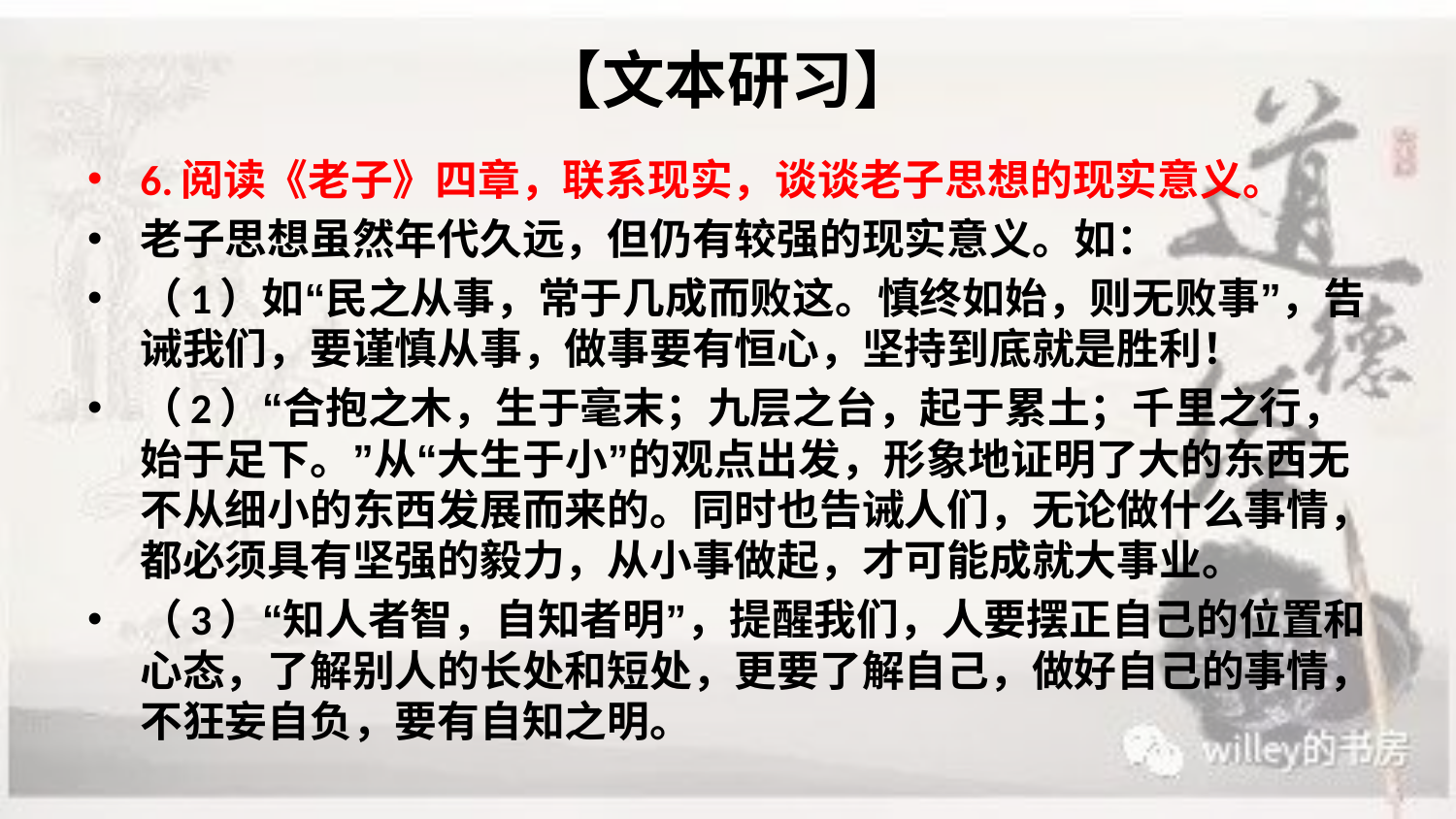

# 【文本研习】
6.阅读《老子》四章，联系现实，谈谈老子思想的现实意义。
老子思想虽然年代久远，但仍有较强的现实意义。如：
（1）如“民之从事，常于几成而败这。慎终如始，则无败事”，告诫我们，要谨慎从事，做事要有恒心，坚持到底就是胜利！
（2）“合抱之木，生于毫末；九层之台，起于累土；千里之行，始于足下。”从“大生于小”的观点出发，形象地证明了大的东西无不从细小的东西发展而来的。同时也告诫人们，无论做什么事情，都必须具有坚强的毅力，从小事做起，才可能成就大事业。
（3）“知人者智，自知者明”，提醒我们，人要摆正自己的位置和心态，了解别人的长处和短处，更要了解自己，做好自己的事情，不狂妄自负，要有自知之明。